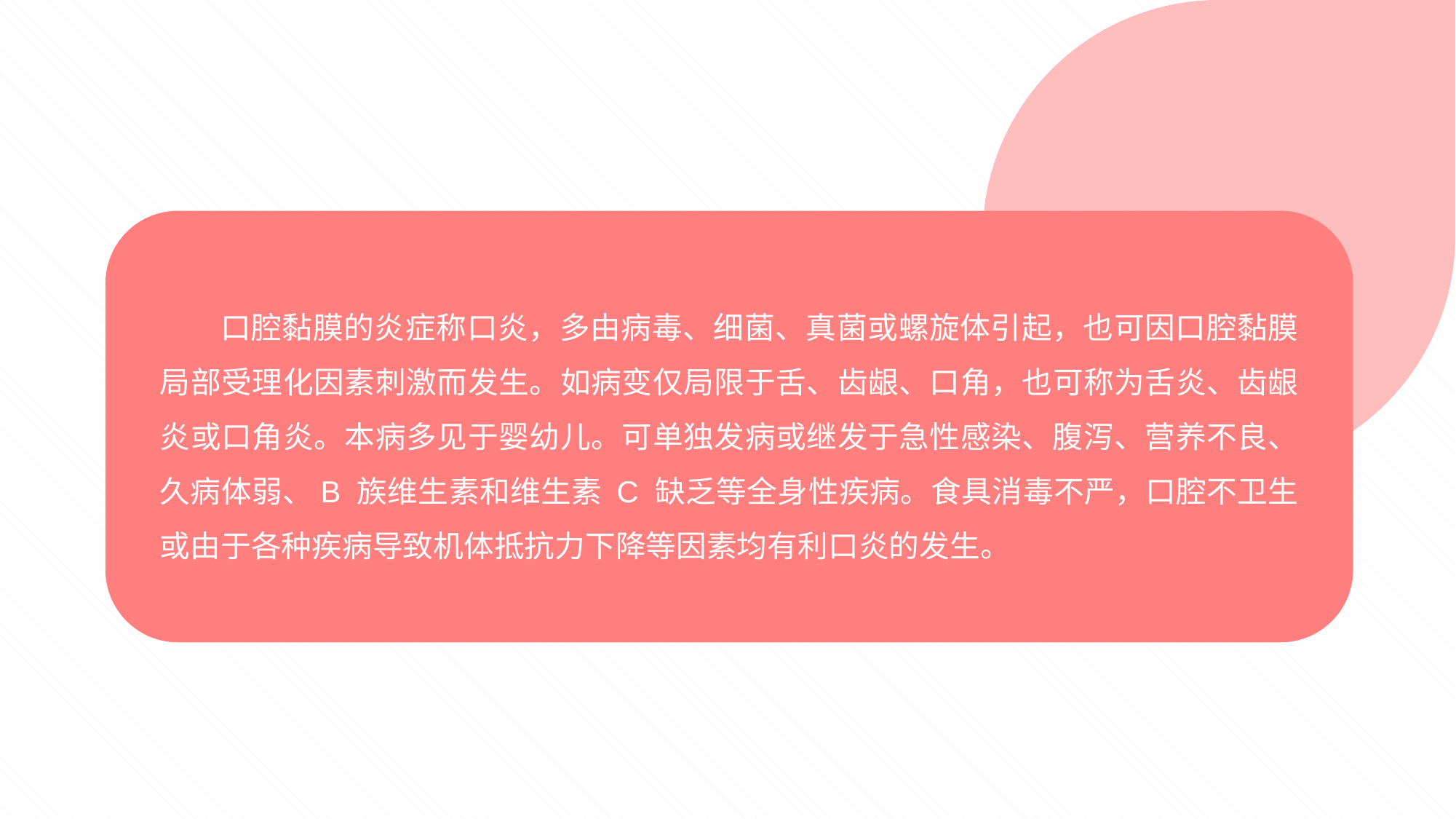

口腔黏膜的炎症称口炎，多由病毒、细菌、真菌或螺旋体引起，也可因口腔黏膜局部受理化因素刺激而发生。如病变仅局限于舌、齿龈、口角，也可称为舌炎、齿龈炎或口角炎。本病多见于婴幼儿。可单独发病或继发于急性感染、腹泻、营养不良、久病体弱、B 族维生素和维生素 C 缺乏等全身性疾病。食具消毒不严，口腔不卫生或由于各种疾病导致机体抵抗力下降等因素均有利口炎的发生。